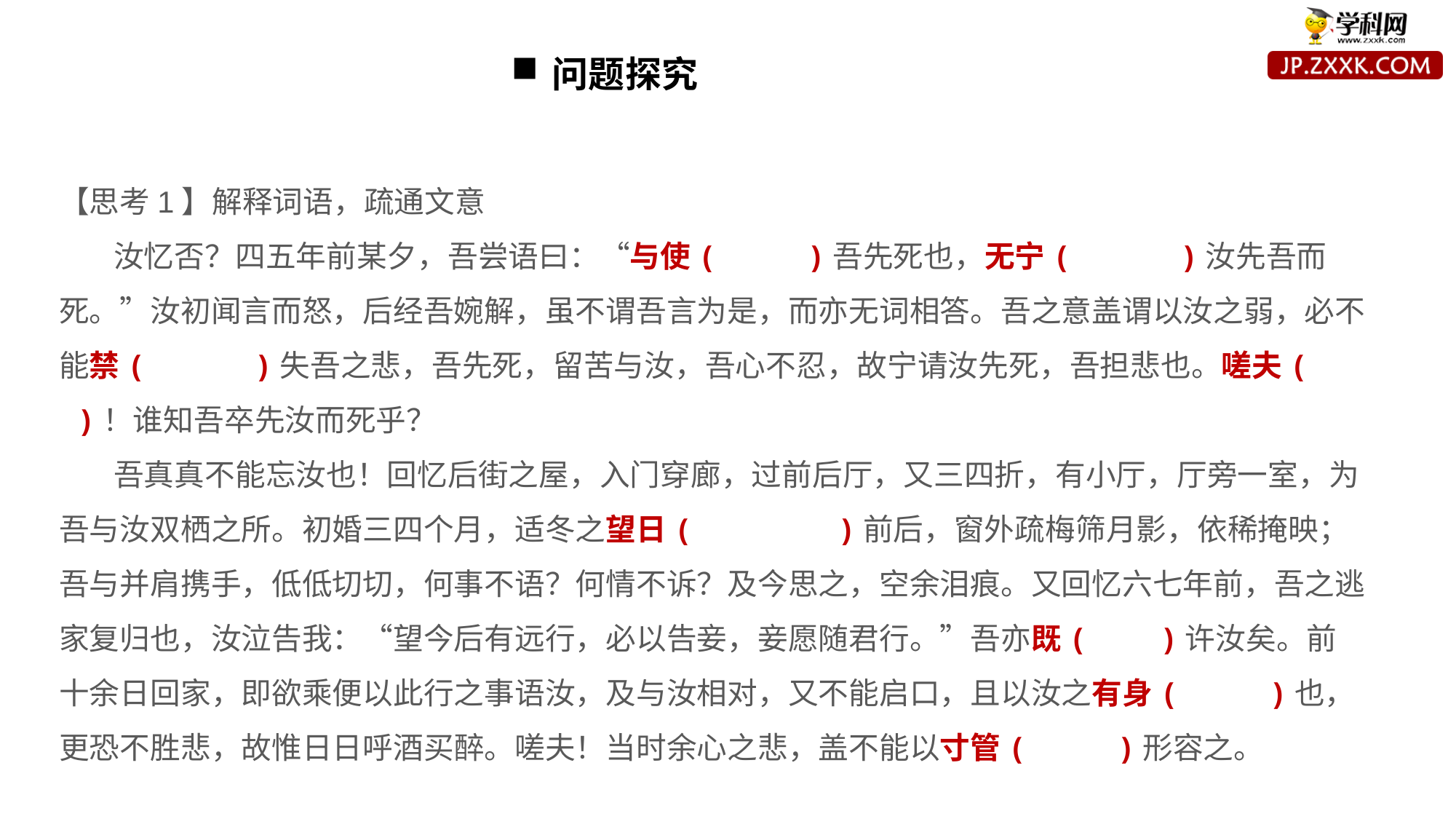

问题探究

【思考1】解释词语，疏通文意
汝忆否？四五年前某夕，吾尝语曰：“与使(     )吾先死也，无宁(      )汝先吾而死。”汝初闻言而怒，后经吾婉解，虽不谓吾言为是，而亦无词相答。吾之意盖谓以汝之弱，必不能禁(      )失吾之悲，吾先死，留苦与汝，吾心不忍，故宁请汝先死，吾担悲也。嗟夫(     )！谁知吾卒先汝而死乎？
吾真真不能忘汝也！回忆后街之屋，入门穿廊，过前后厅，又三四折，有小厅，厅旁一室，为吾与汝双栖之所。初婚三四个月，适冬之望日(        )前后，窗外疏梅筛月影，依稀掩映；吾与并肩携手，低低切切，何事不语？何情不诉？及今思之，空余泪痕。又回忆六七年前，吾之逃家复归也，汝泣告我：“望今后有远行，必以告妾，妾愿随君行。”吾亦既(    )许汝矣。前十余日回家，即欲乘便以此行之事语汝，及与汝相对，又不能启口，且以汝之有身(     )也，更恐不胜悲，故惟日日呼酒买醉。嗟夫！当时余心之悲，盖不能以寸管(     )形容之。